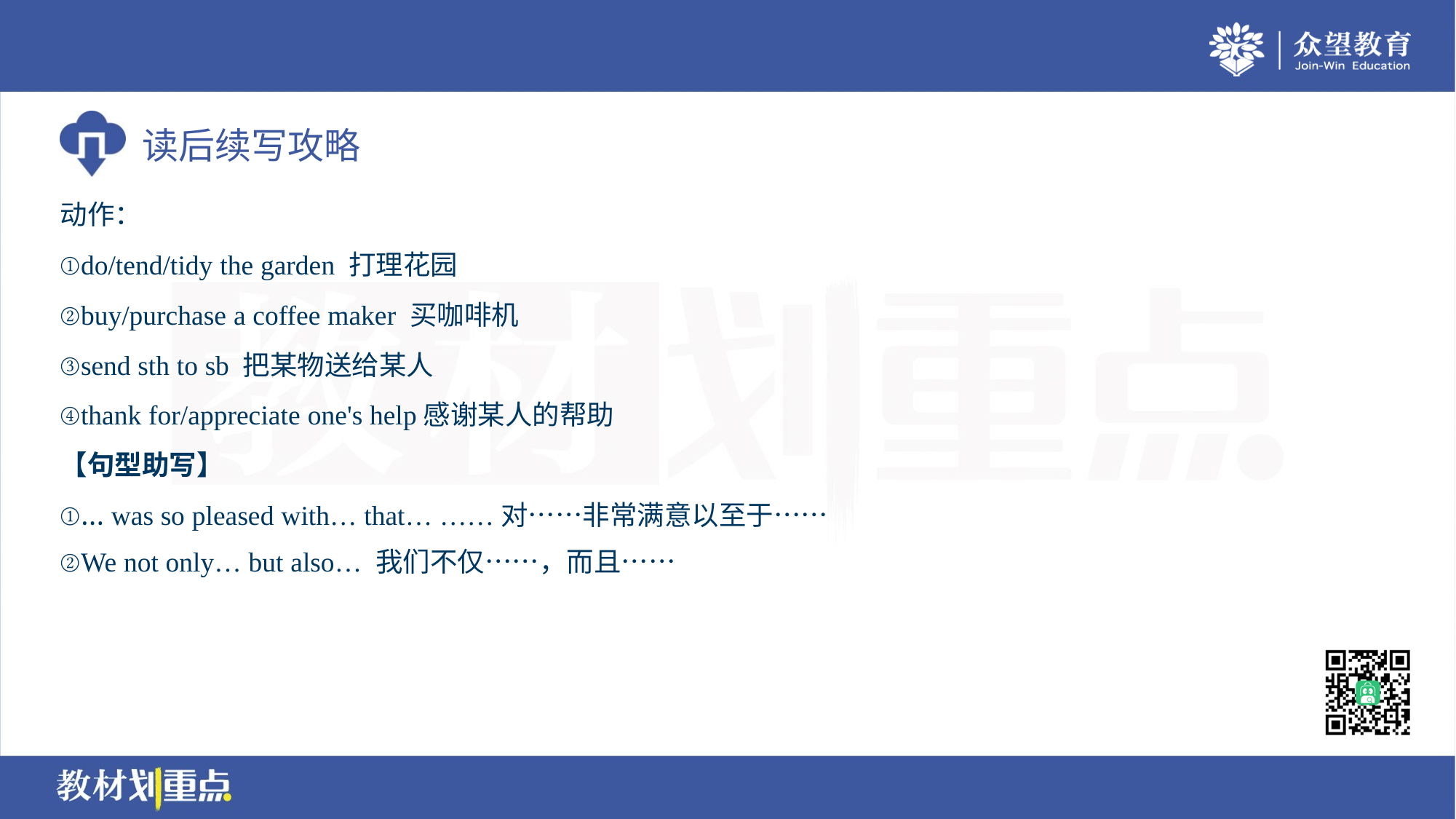

动作：
①do/tend/tidy the garden 打理花园
②buy/purchase a coffee maker 买咖啡机
③send sth to sb 把某物送给某人
④thank for/appreciate one's help感谢某人的帮助
【句型助写】
①… was so pleased with… that… ……对……非常满意以至于……
②We not only… but also… 我们不仅……，而且……